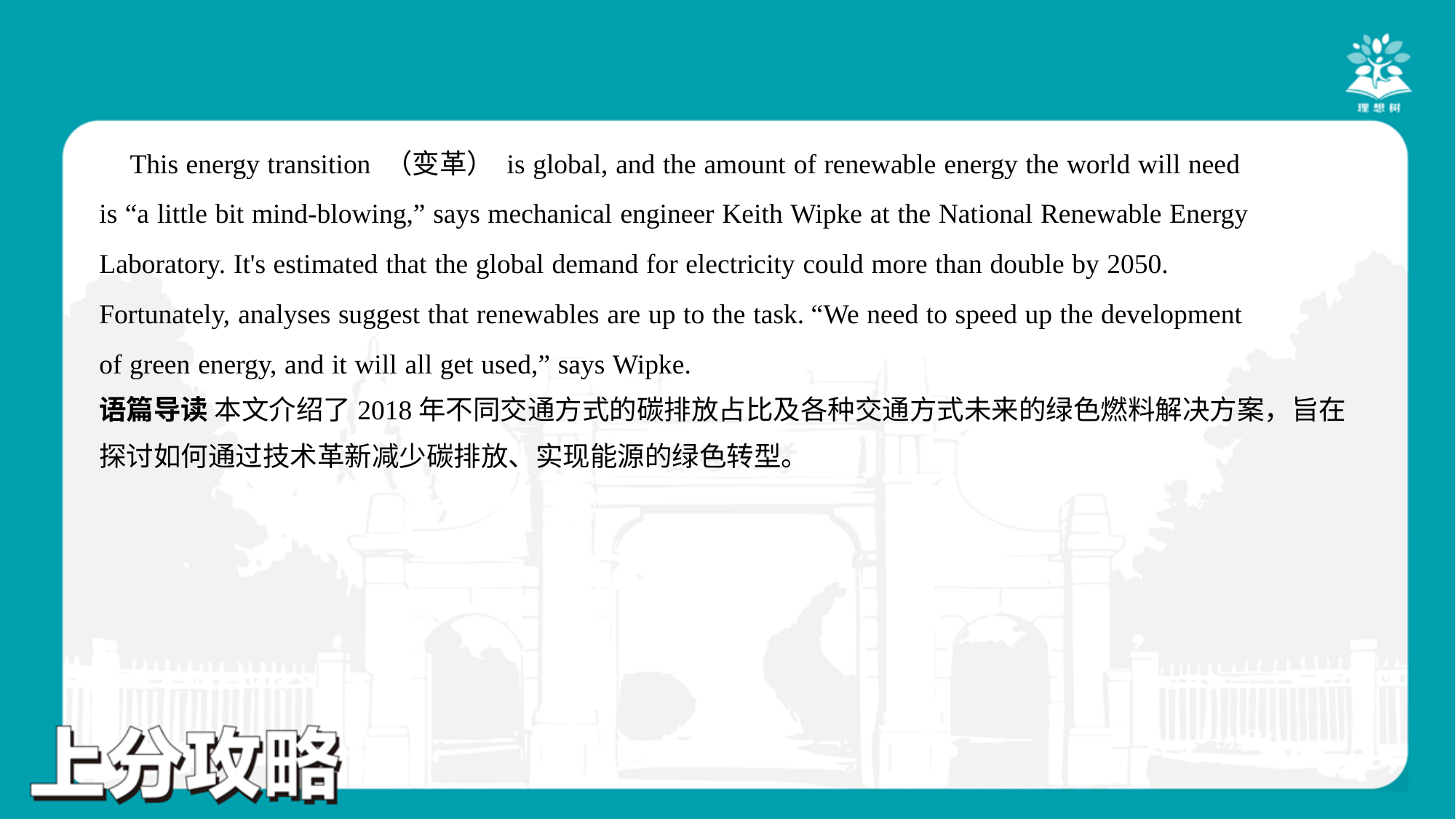

This energy transition （变革） is global, and the amount of renewable energy the world will need
is “a little bit mind-blowing,” says mechanical engineer Keith Wipke at the National Renewable Energy
Laboratory. It's estimated that the global demand for electricity could more than double by 2050.
Fortunately, analyses suggest that renewables are up to the task. “We need to speed up the development
of green energy, and it will all get used,” says Wipke.#3.5
语篇导读 本文介绍了2018年不同交通方式的碳排放占比及各种交通方式未来的绿色燃料解决方案，旨在
探讨如何通过技术革新减少碳排放、实现能源的绿色转型。